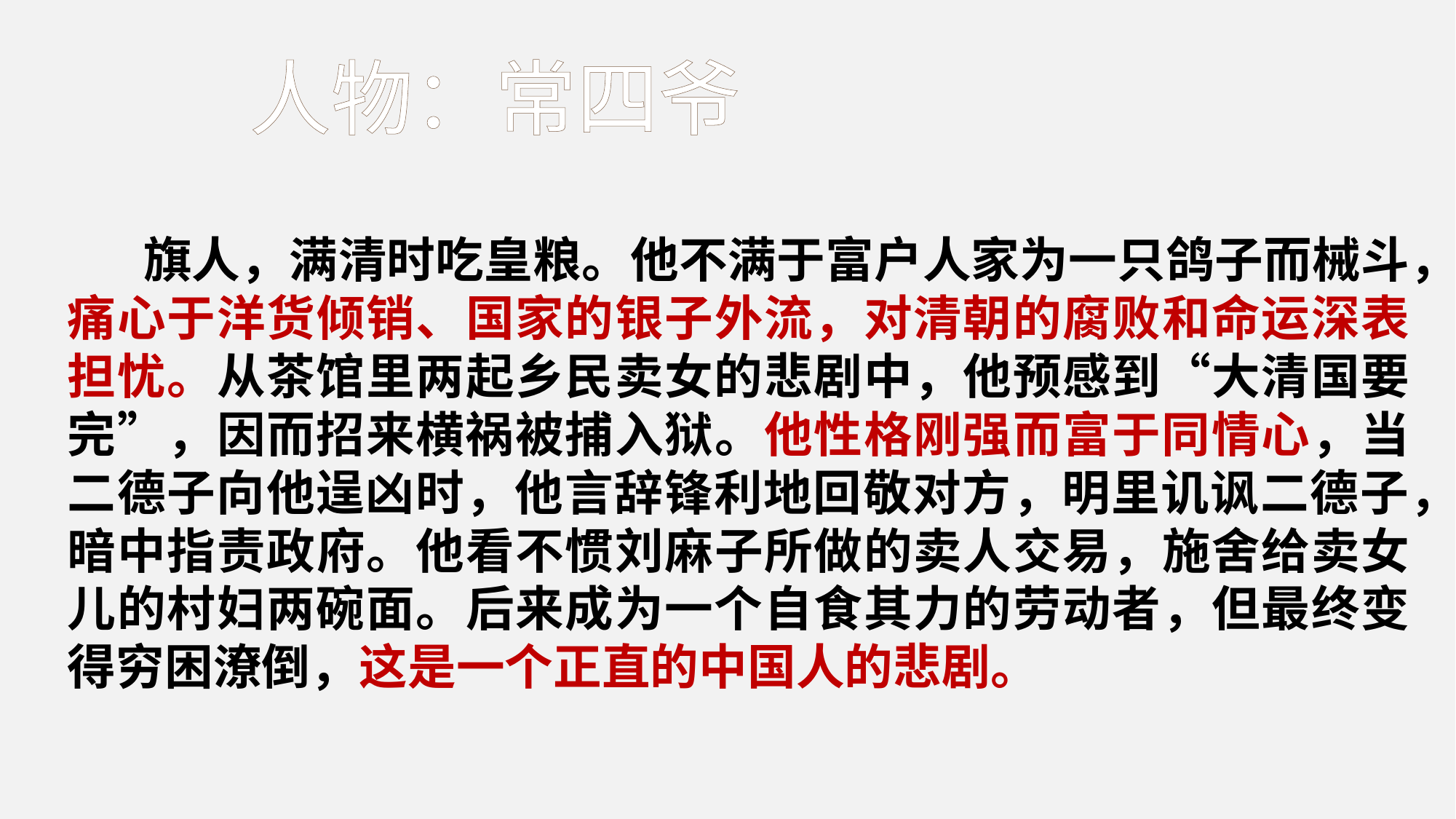

人物：常四爷
        旗人，满清时吃皇粮。他不满于富户人家为一只鸽子而械斗，痛心于洋货倾销、国家的银子外流，对清朝的腐败和命运深表担忧。从茶馆里两起乡民卖女的悲剧中，他预感到“大清国要完”，因而招来横祸被捕入狱。他性格刚强而富于同情心，当二德子向他逞凶时，他言辞锋利地回敬对方，明里讥讽二德子，暗中指责政府。他看不惯刘麻子所做的卖人交易，施舍给卖女儿的村妇两碗面。后来成为一个自食其力的劳动者，但最终变得穷困潦倒，这是一个正直的中国人的悲剧。